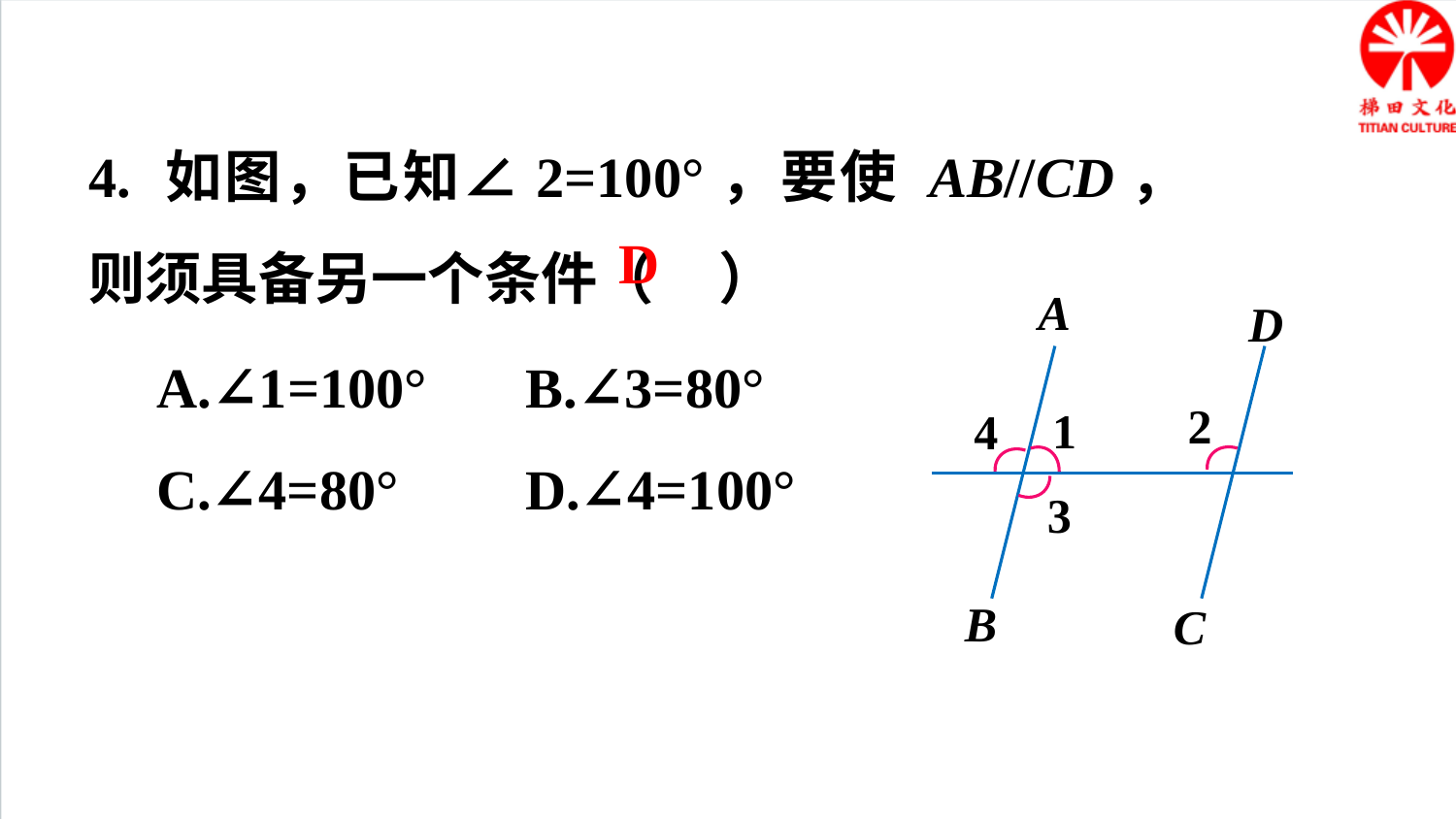

4. 如图，已知∠2=100°，要使 AB//CD，则须具备另一个条件（     ）
D
A
D
A.∠1=100°       B.∠3=80°
C.∠4=80°         D.∠4=100°
2
1
4

3
B
C